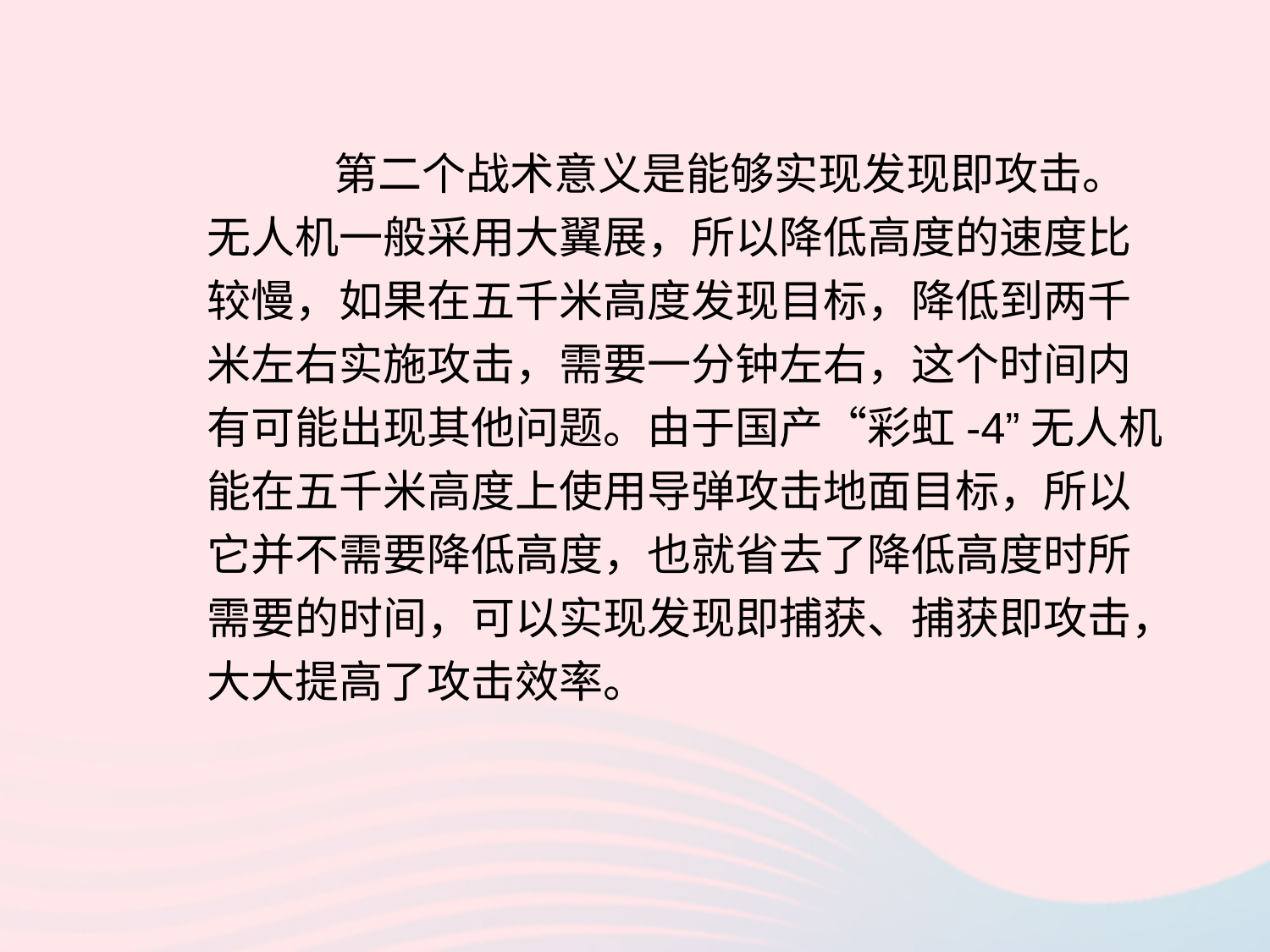

第二个战术意义是能够实现发现即攻击。无人机一般采用大翼展，所以降低高度的速度比较慢，如果在五千米高度发现目标，降低到两千米左右实施攻击，需要一分钟左右，这个时间内有可能出现其他问题。由于国产“彩虹-4”无人机能在五千米高度上使用导弹攻击地面目标，所以它并不需要降低高度，也就省去了降低高度时所需要的时间，可以实现发现即捕获、捕获即攻击，大大提高了攻击效率。